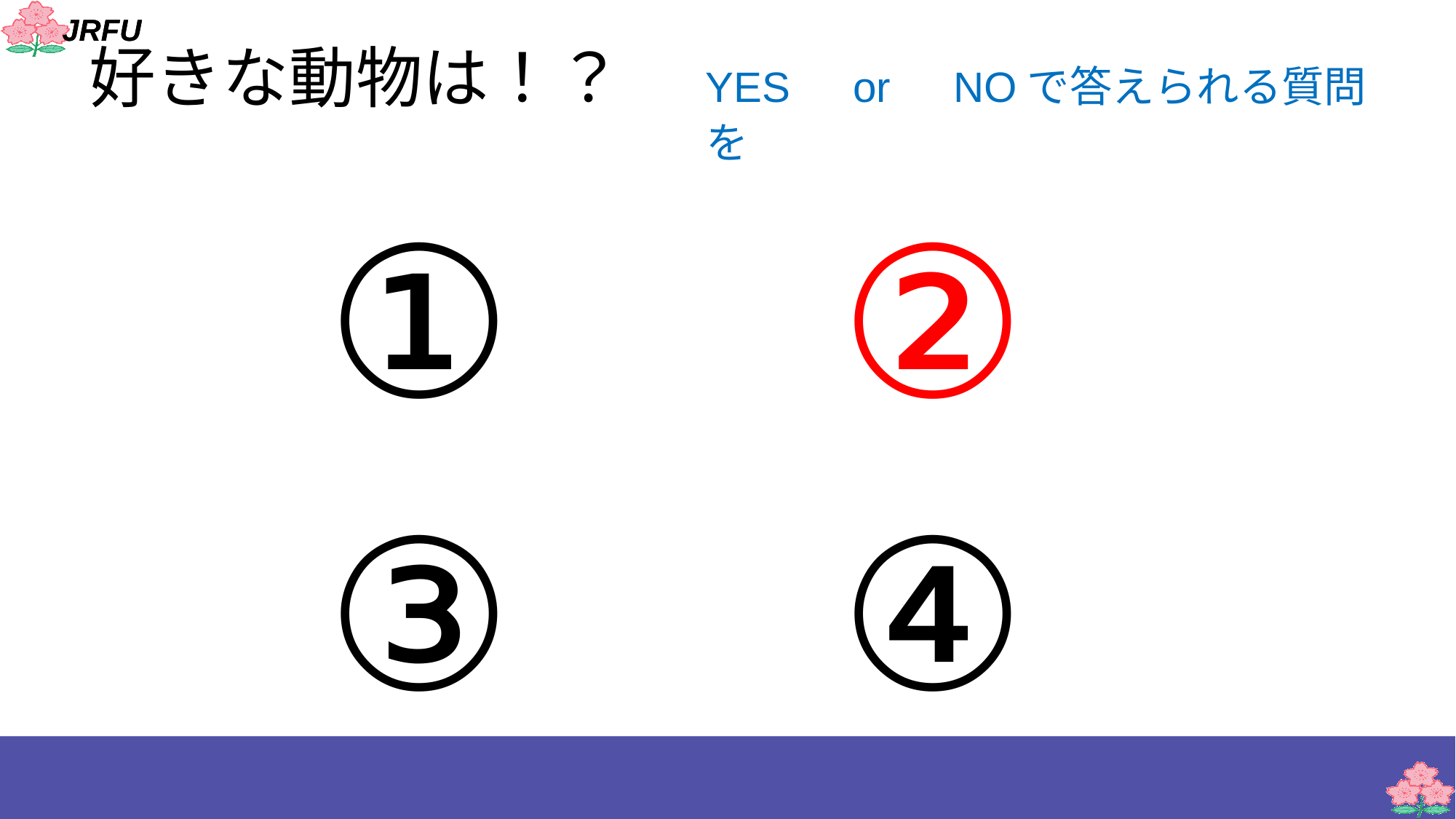

# 好きな動物は！？　YES　or　NOで答えられる質問を
① → ②
③ → ④